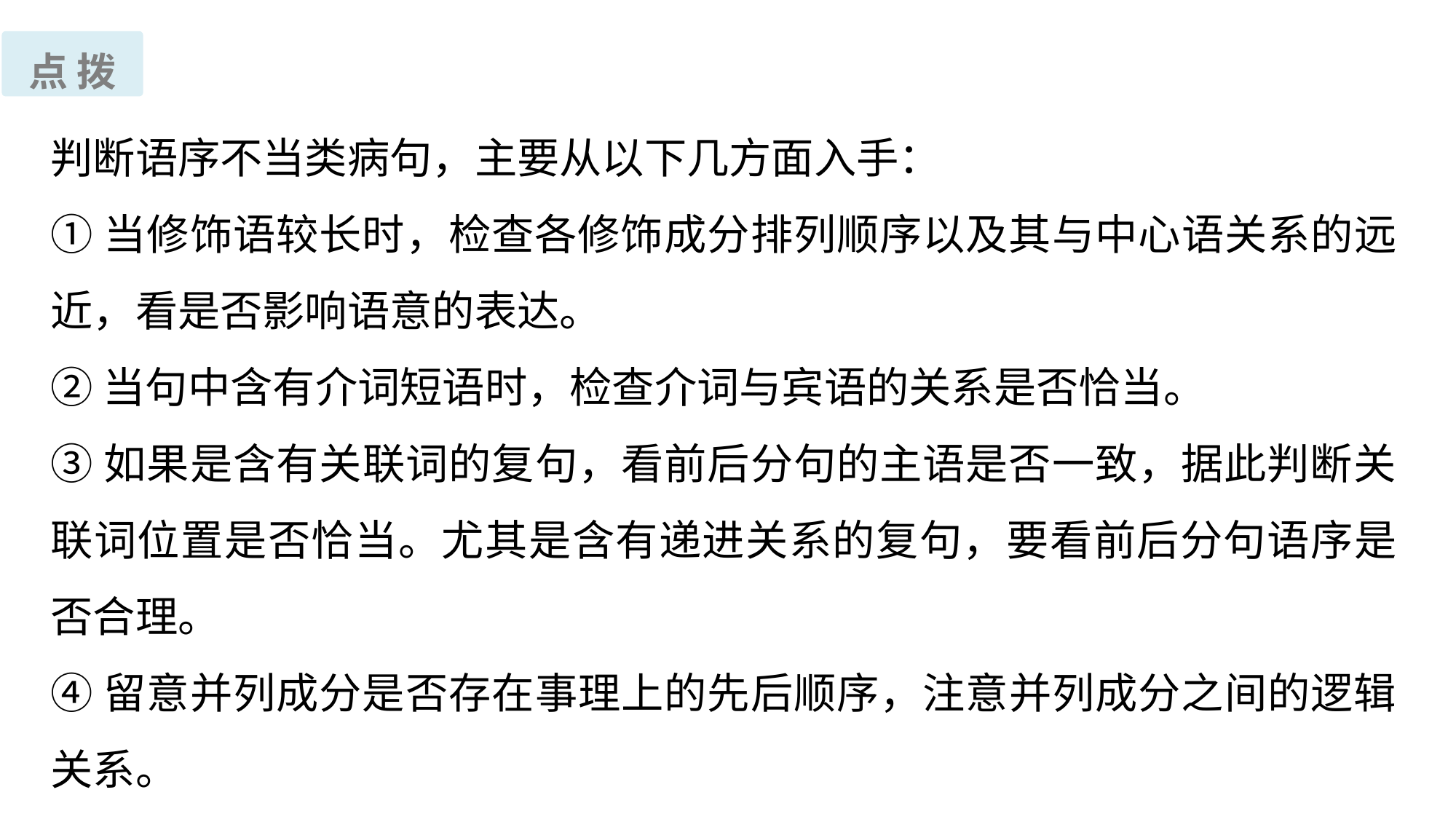

点 拨
判断语序不当类病句，主要从以下几方面入手：
①当修饰语较长时，检查各修饰成分排列顺序以及其与中心语关系的远近，看是否影响语意的表达。
②当句中含有介词短语时，检查介词与宾语的关系是否恰当。
③如果是含有关联词的复句，看前后分句的主语是否一致，据此判断关联词位置是否恰当。尤其是含有递进关系的复句，要看前后分句语序是否合理。
④留意并列成分是否存在事理上的先后顺序，注意并列成分之间的逻辑关系。